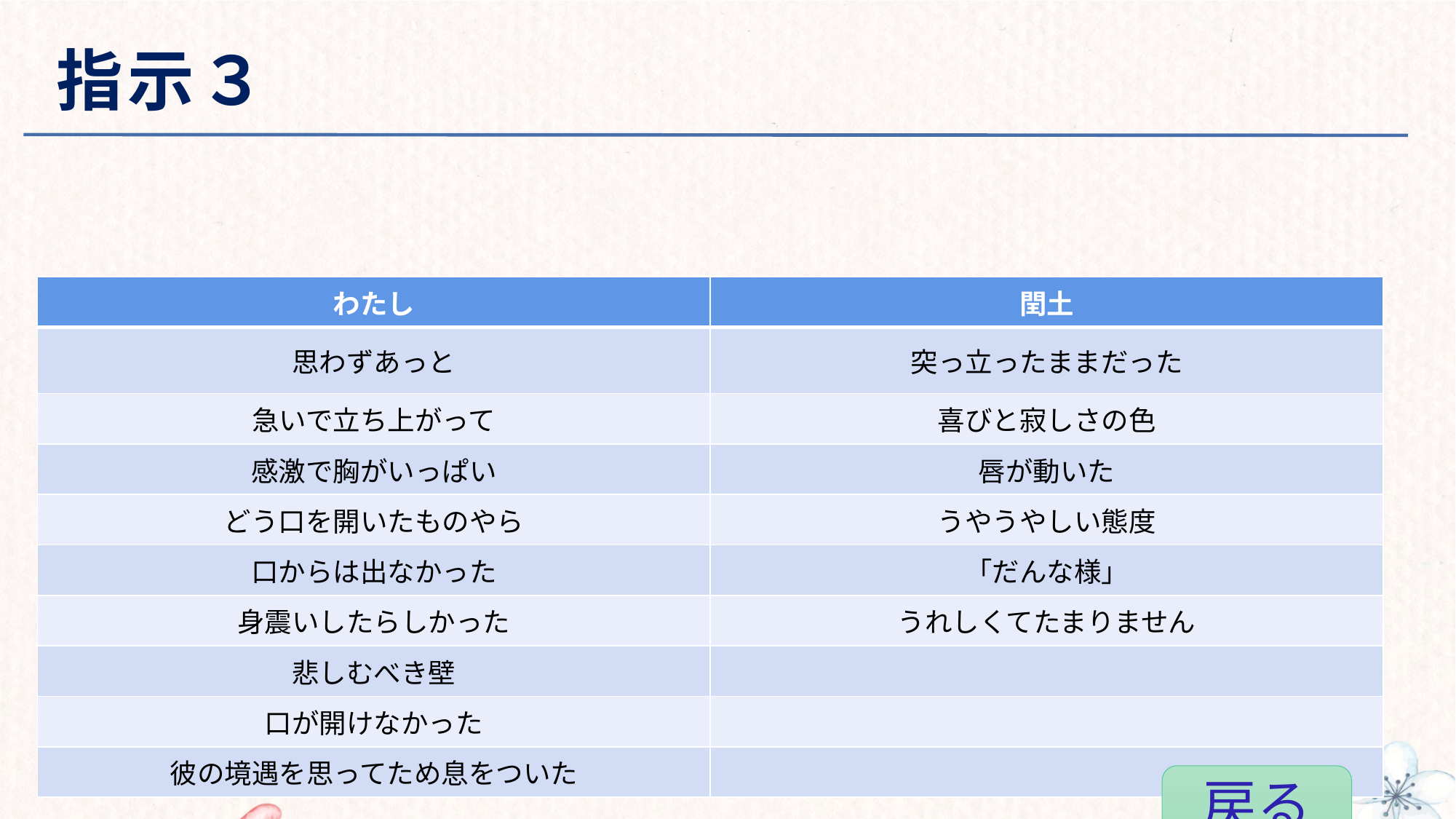

# 指示３
| わたし | 閏土 |
| --- | --- |
| 思わずあっと | 突っ立ったままだった |
| 急いで立ち上がって | 喜びと寂しさの色 |
| 感激で胸がいっぱい | 唇が動いた |
| どう口を開いたものやら | うやうやしい態度 |
| 口からは出なかった | 「だんな様」 |
| 身震いしたらしかった | うれしくてたまりません |
| 悲しむべき壁 |  |
| 口が開けなかった |  |
| 彼の境遇を思ってため息をついた |  |
戻る